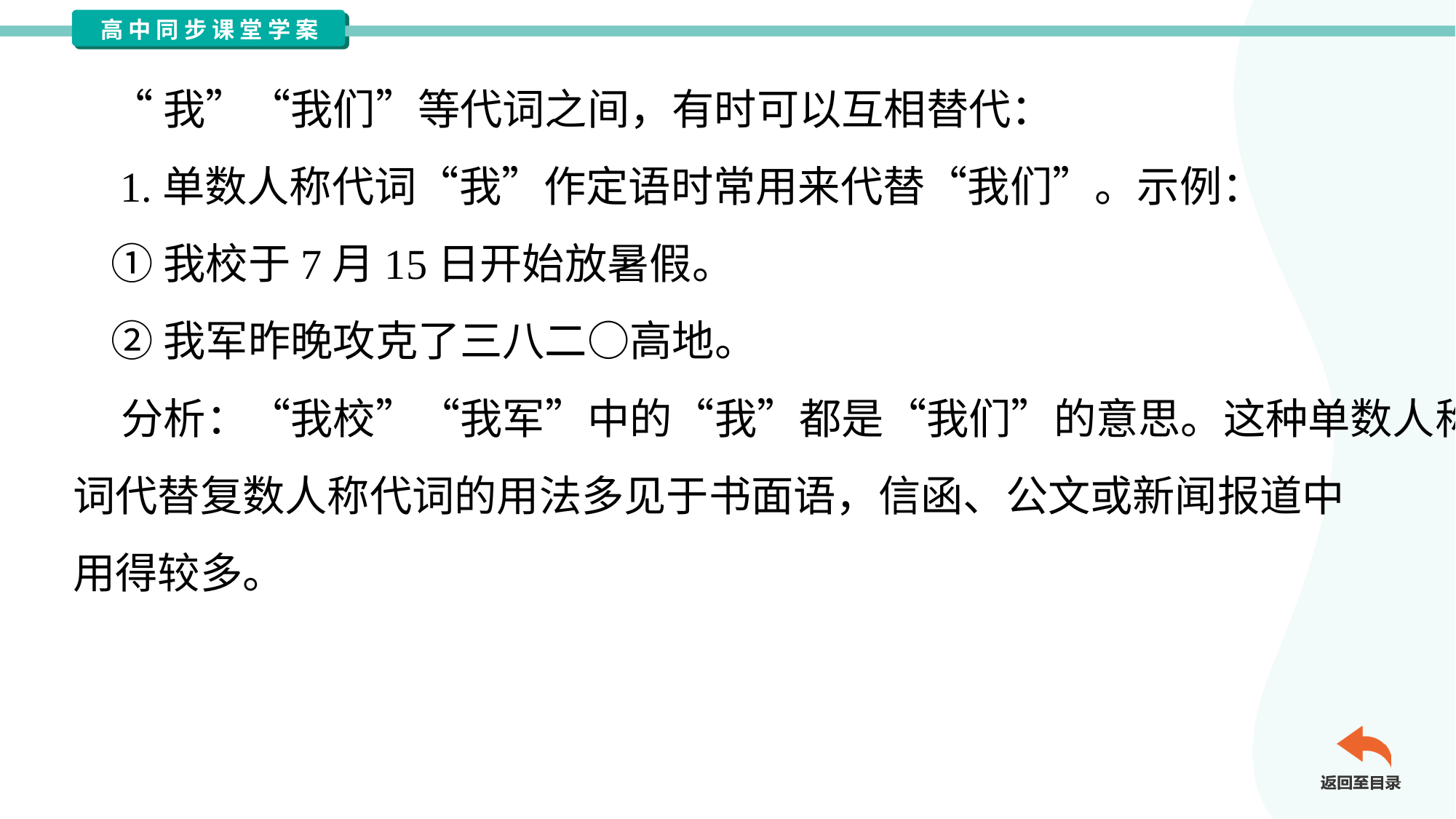

“我”“我们”等代词之间，有时可以互相替代：
    1.单数人称代词“我”作定语时常用来代替“我们”。示例：
    ①我校于7月15日开始放暑假。
    ②我军昨晚攻克了三八二○高地。
    分析：“我校”“我军”中的“我”都是“我们”的意思。这种单数人称代
词代替复数人称代词的用法多见于书面语，信函、公文或新闻报道中
用得较多。